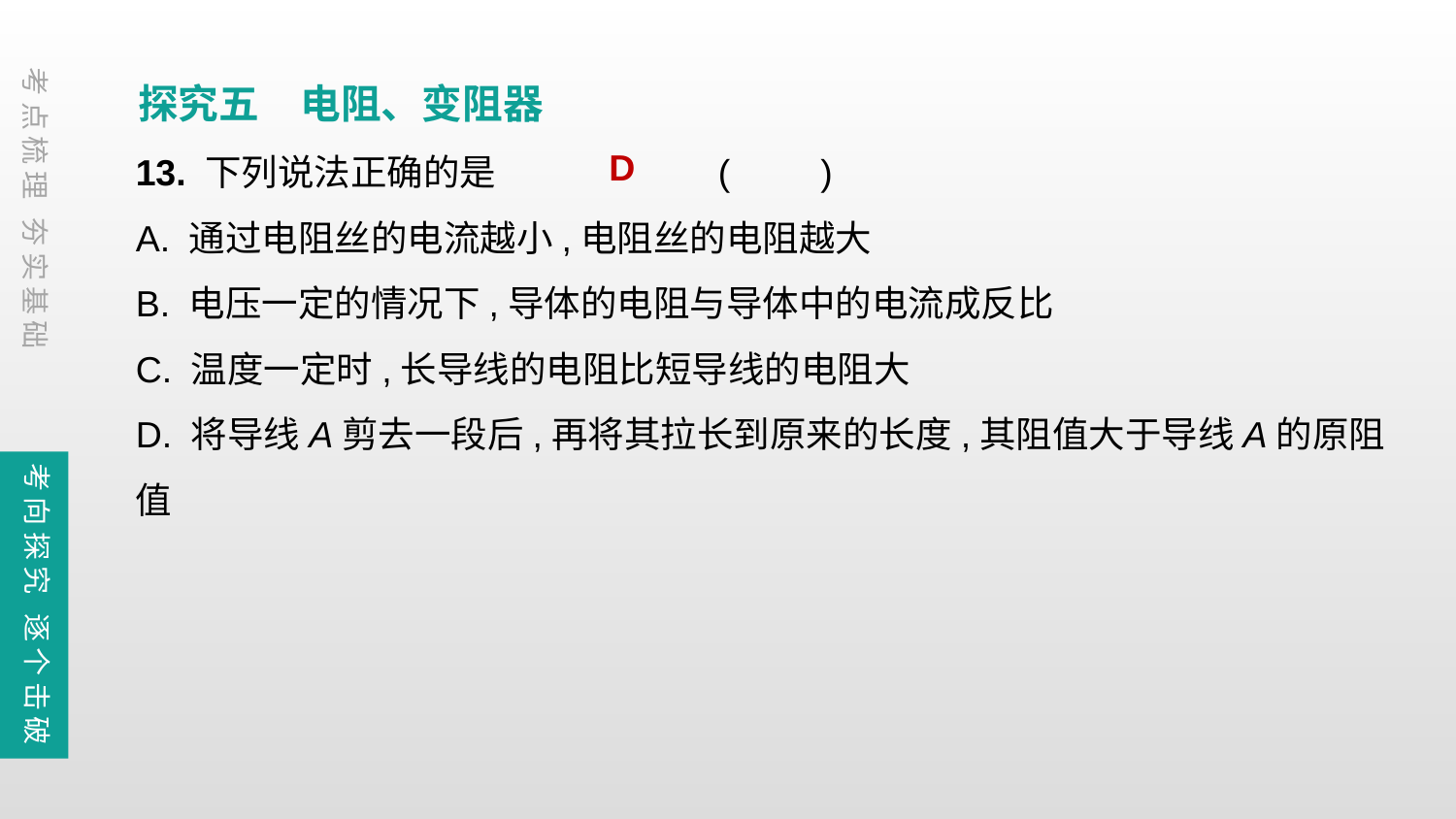

探究五　电阻、变阻器
考点梳理 夯实基础
13. 下列说法正确的是		(　　)
A. 通过电阻丝的电流越小,电阻丝的电阻越大
B. 电压一定的情况下,导体的电阻与导体中的电流成反比
C. 温度一定时,长导线的电阻比短导线的电阻大
D. 将导线A剪去一段后,再将其拉长到原来的长度,其阻值大于导线A的原阻值
D

考向探究 逐个击破